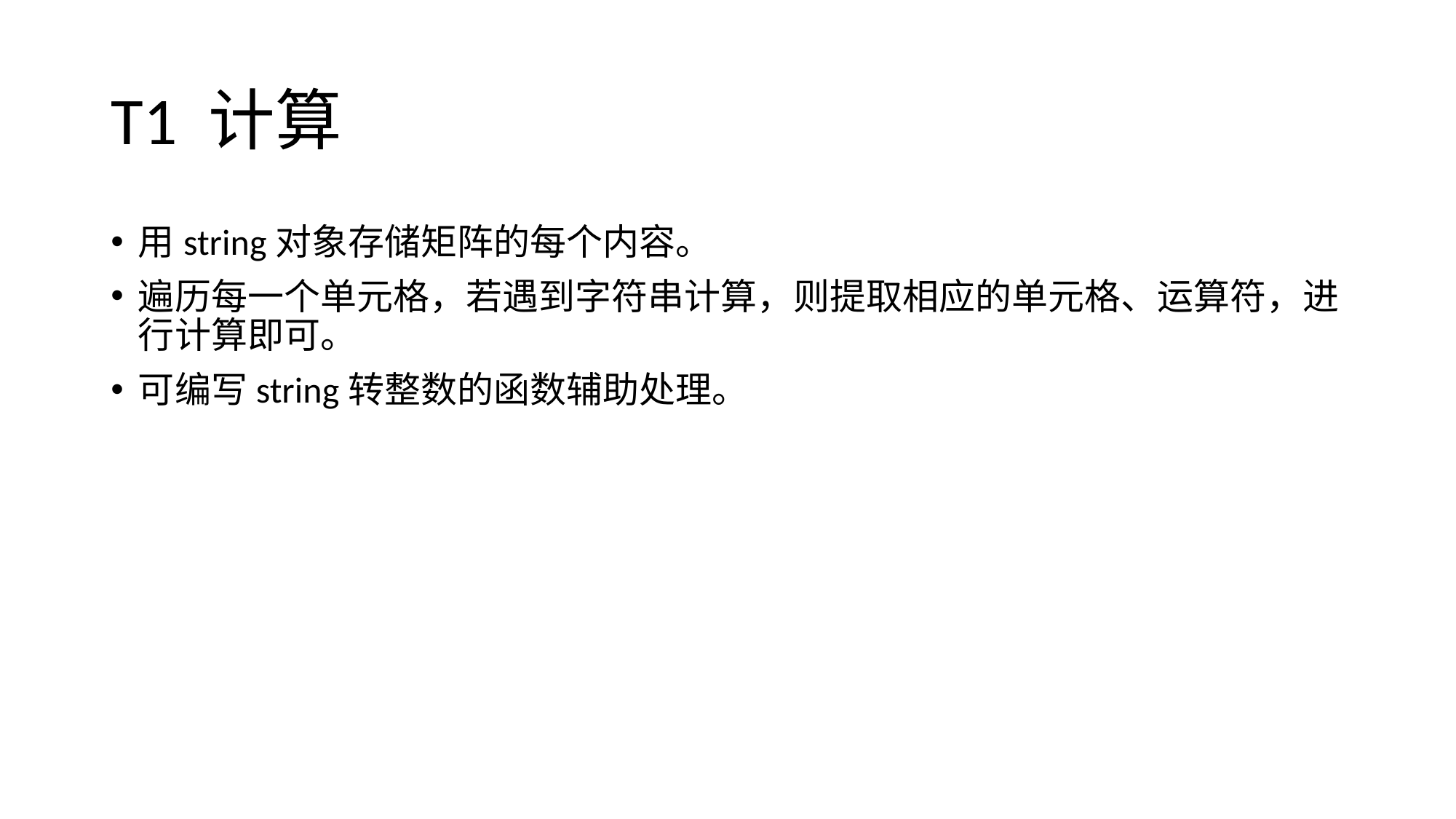

# T1 计算
用string对象存储矩阵的每个内容。
遍历每一个单元格，若遇到字符串计算，则提取相应的单元格、运算符，进行计算即可。
可编写string转整数的函数辅助处理。